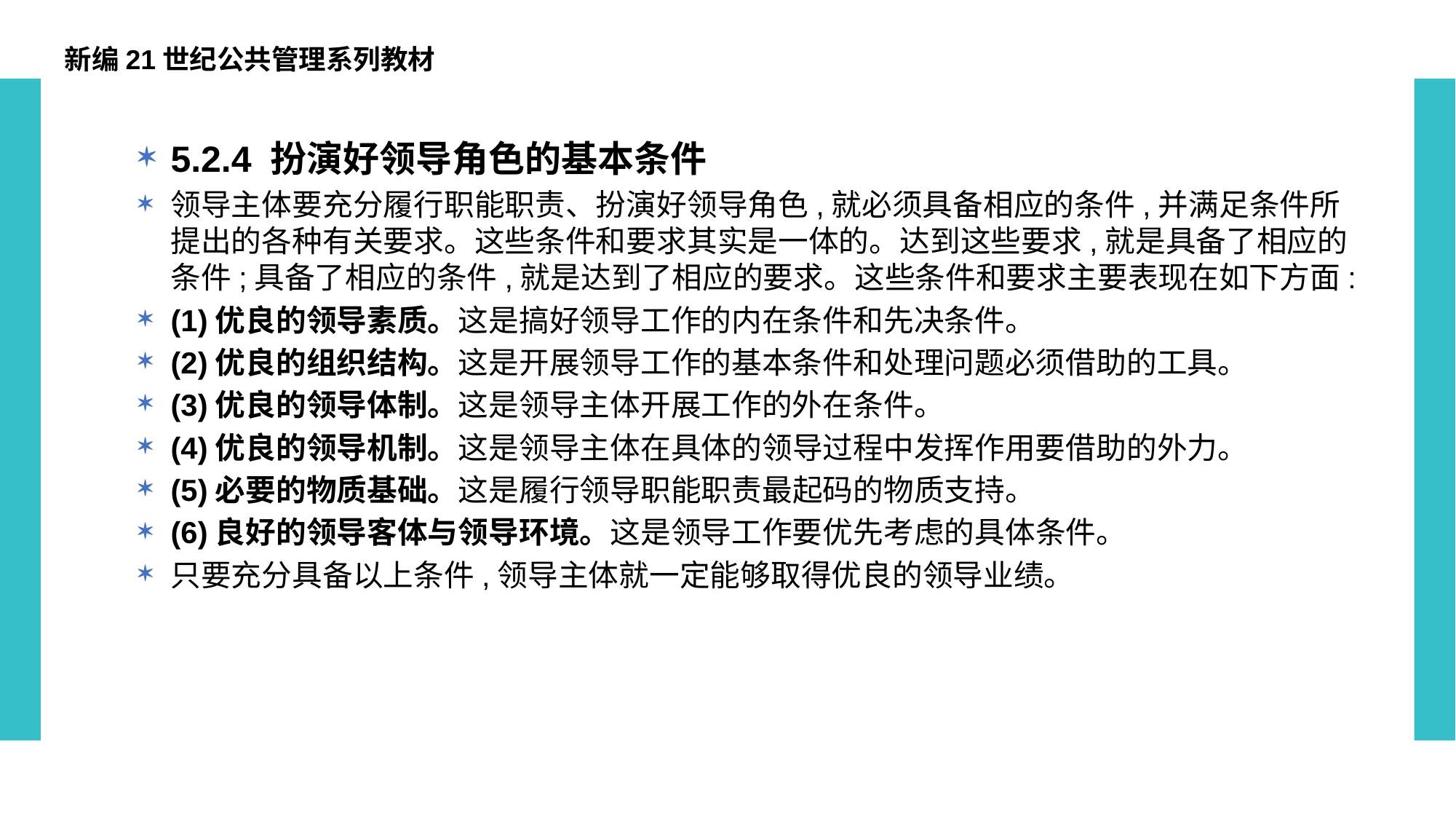

新编21世纪公共管理系列教材
5.2.4 扮演好领导角色的基本条件
领导主体要充分履行职能职责、扮演好领导角色,就必须具备相应的条件,并满足条件所提出的各种有关要求。这些条件和要求其实是一体的。达到这些要求,就是具备了相应的条件;具备了相应的条件,就是达到了相应的要求。这些条件和要求主要表现在如下方面:
(1)优良的领导素质。这是搞好领导工作的内在条件和先决条件。
(2)优良的组织结构。这是开展领导工作的基本条件和处理问题必须借助的工具。
(3)优良的领导体制。这是领导主体开展工作的外在条件。
(4)优良的领导机制。这是领导主体在具体的领导过程中发挥作用要借助的外力。
(5)必要的物质基础。这是履行领导职能职责最起码的物质支持。
(6)良好的领导客体与领导环境。这是领导工作要优先考虑的具体条件。
只要充分具备以上条件,领导主体就一定能够取得优良的领导业绩。